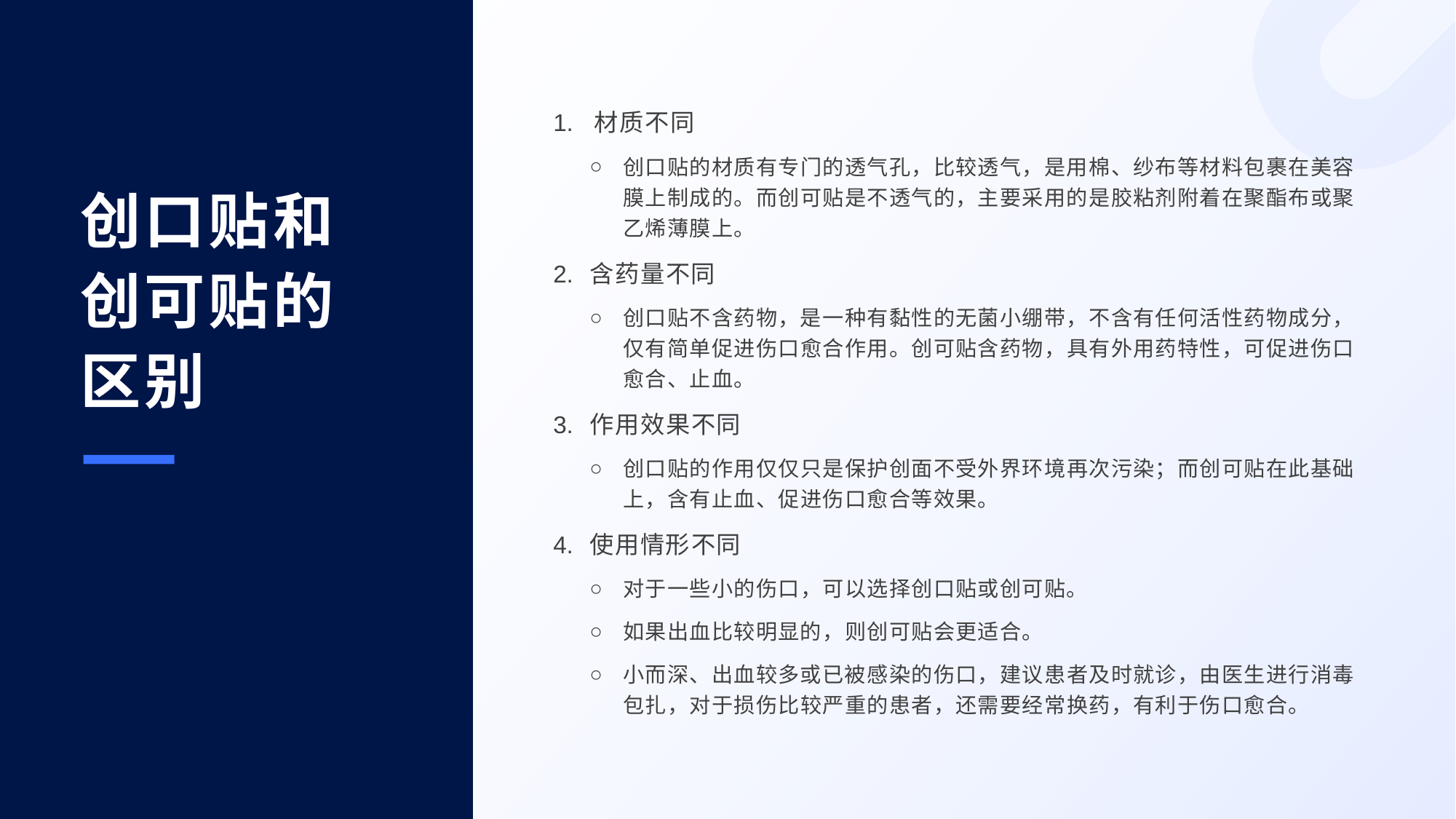

材质不同
创口贴的材质有专门的透气孔，比较透气，是用棉、纱布等材料包裹在美容膜上制成的。而创可贴是不透气的，主要采用的是胶粘剂附着在聚酯布或聚乙烯薄膜上。
含药量不同
创口贴不含药物，是一种有黏性的无菌小绷带，不含有任何活性药物成分，仅有简单促进伤口愈合作用。创可贴含药物，具有外用药特性，可促进伤口愈合、止血。
作用效果不同
创口贴的作用仅仅只是保护创面不受外界环境再次污染；而创可贴在此基础上，含有止血、促进伤口愈合等效果。
使用情形不同
对于一些小的伤口，可以选择创口贴或创可贴。
如果出血比较明显的，则创可贴会更适合。
小而深、出血较多或已被感染的伤口，建议患者及时就诊，由医生进行消毒包扎，对于损伤比较严重的患者，还需要经常换药，有利于伤口愈合。
创口贴和创可贴的区别